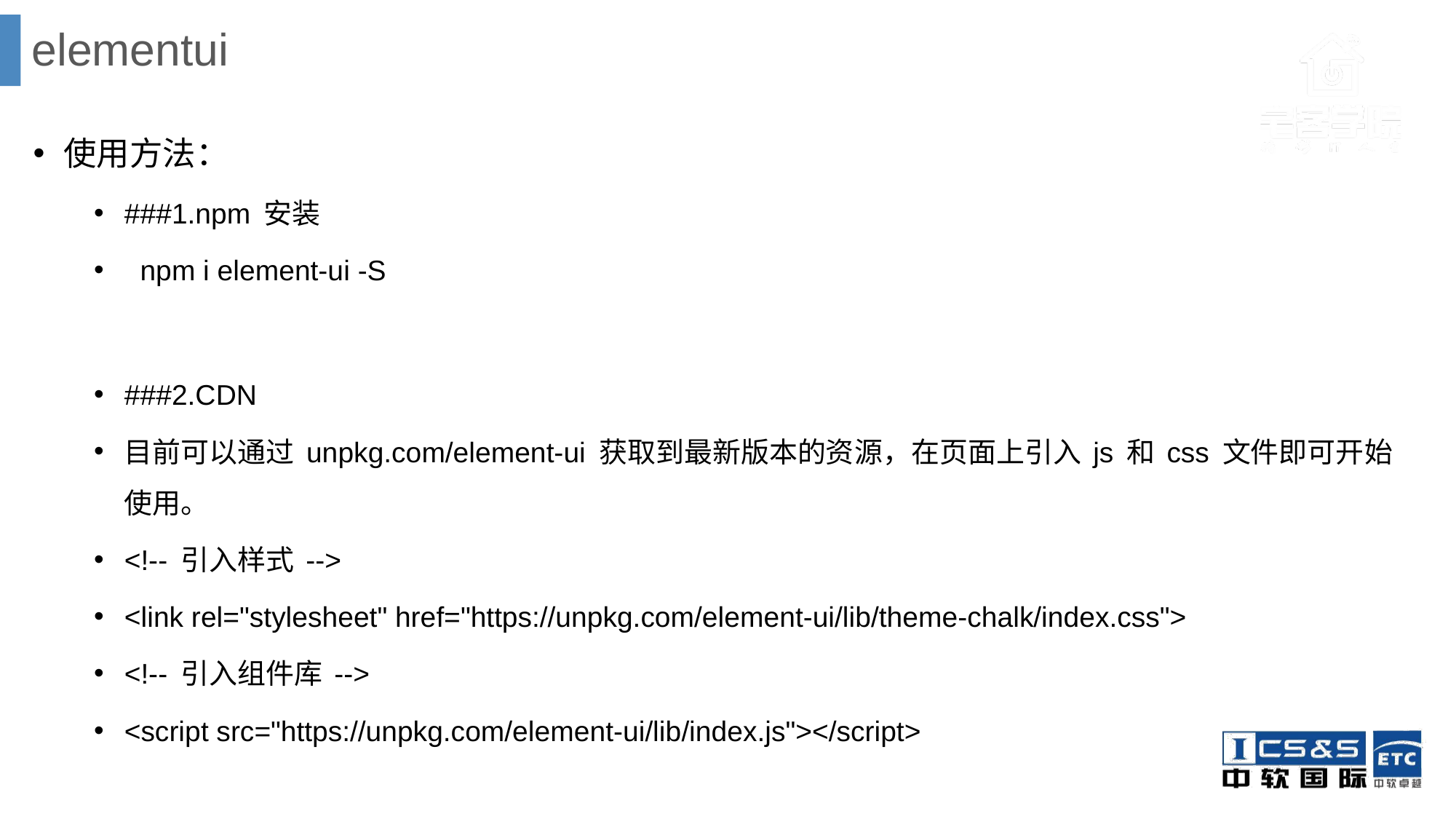

# elementui
使用方法：
###1.npm 安装
  npm i element-ui -S

###2.CDN
目前可以通过 unpkg.com/element-ui 获取到最新版本的资源，在页面上引入 js 和 css 文件即可开始使用。
<!-- 引入样式 -->
<link rel="stylesheet" href="https://unpkg.com/element-ui/lib/theme-chalk/index.css">
<!-- 引入组件库 -->
<script src="https://unpkg.com/element-ui/lib/index.js"></script>